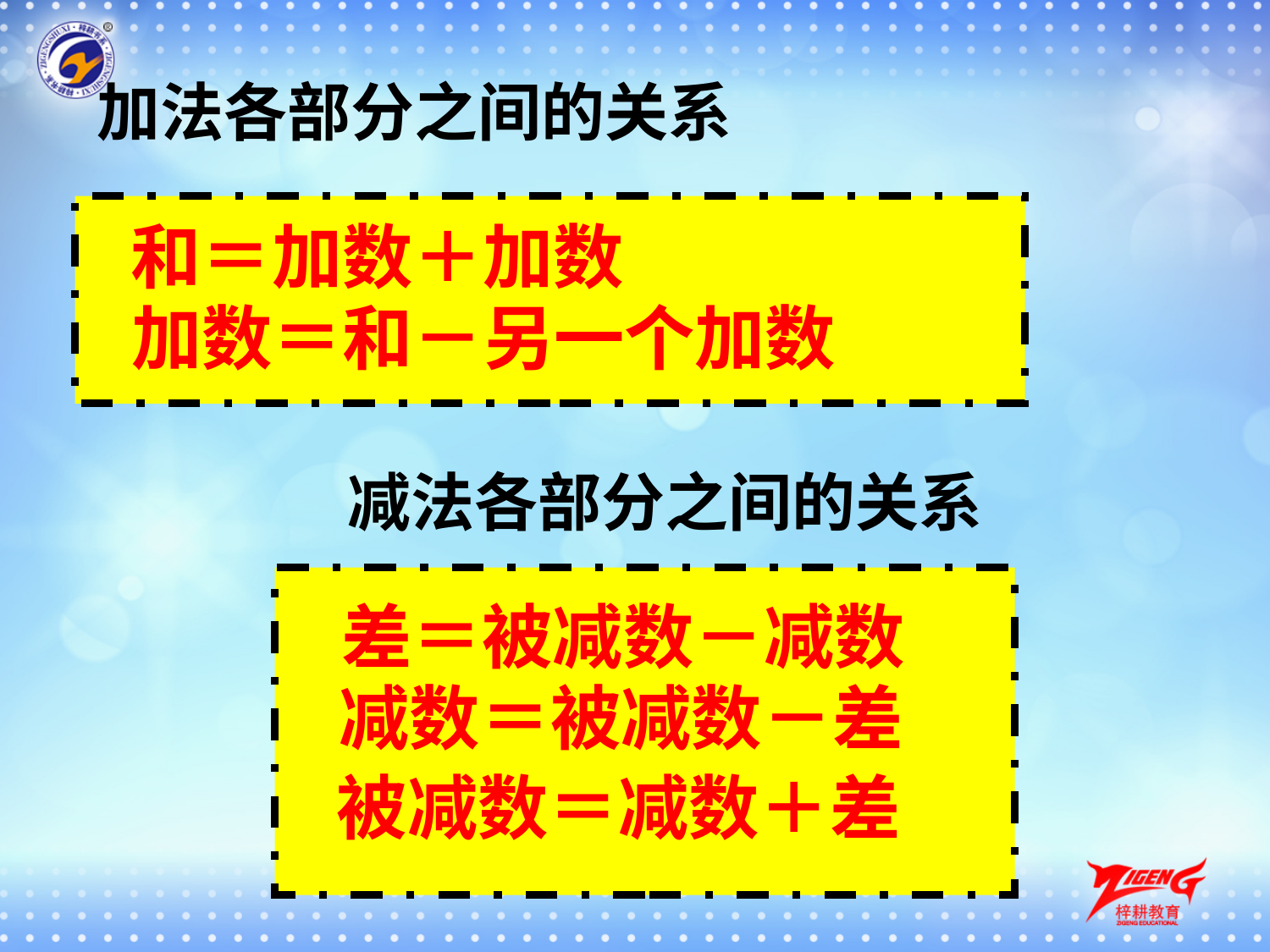

加法各部分之间的关系

和＝加数＋加数
加数＝和－另一个加数
减法各部分之间的关系

差＝被减数－减数
减数＝被减数－差
被减数＝减数＋差